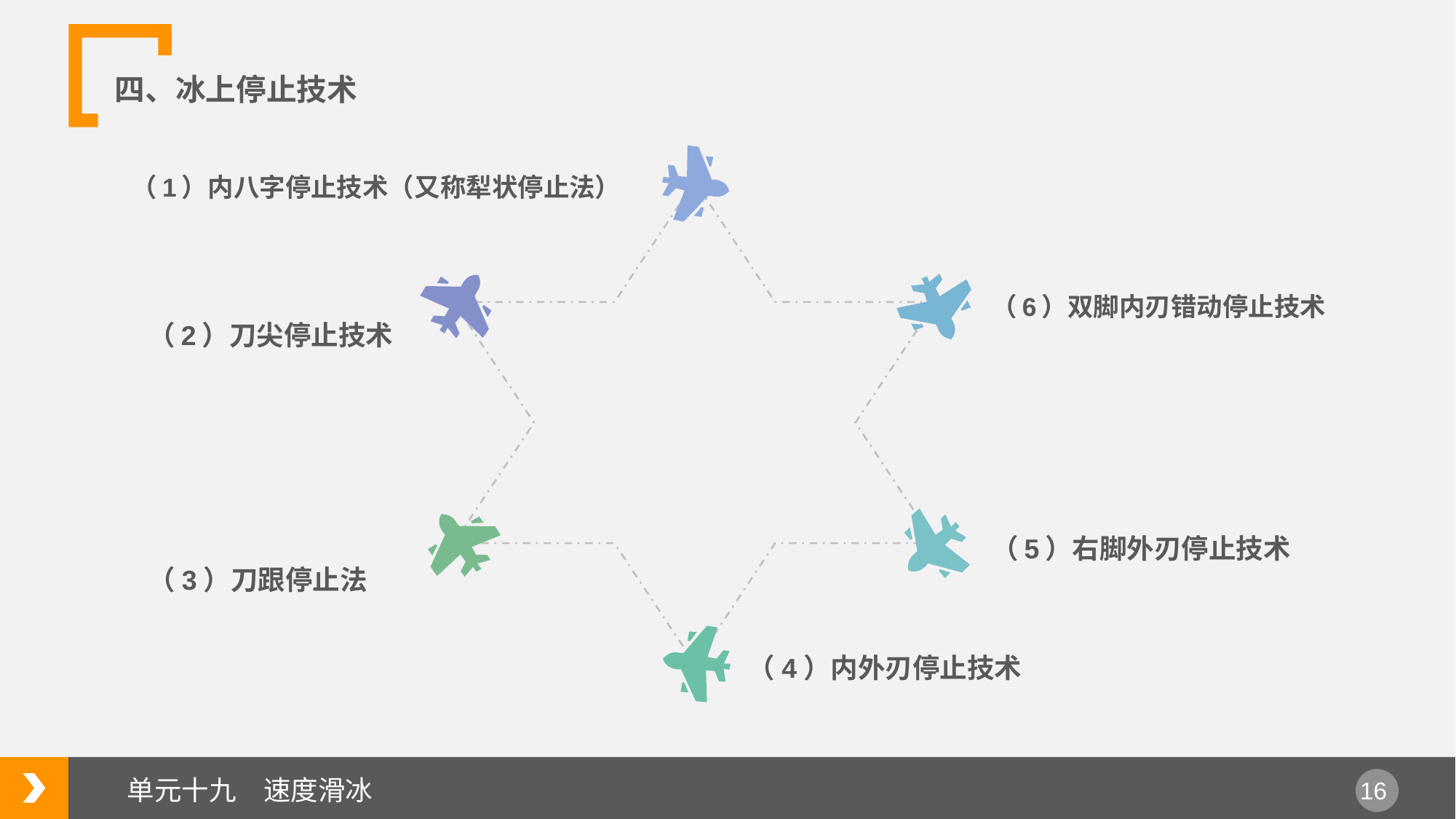

四、冰上停止技术
（1）内八字停止技术（又称犁状停止法）

（6）双脚内刃错动停止技术

（2）刀尖停止技术
（5）右脚外刃停止技术

（3）刀跟停止法
（4）内外刃停止技术

单元十九　速度滑冰